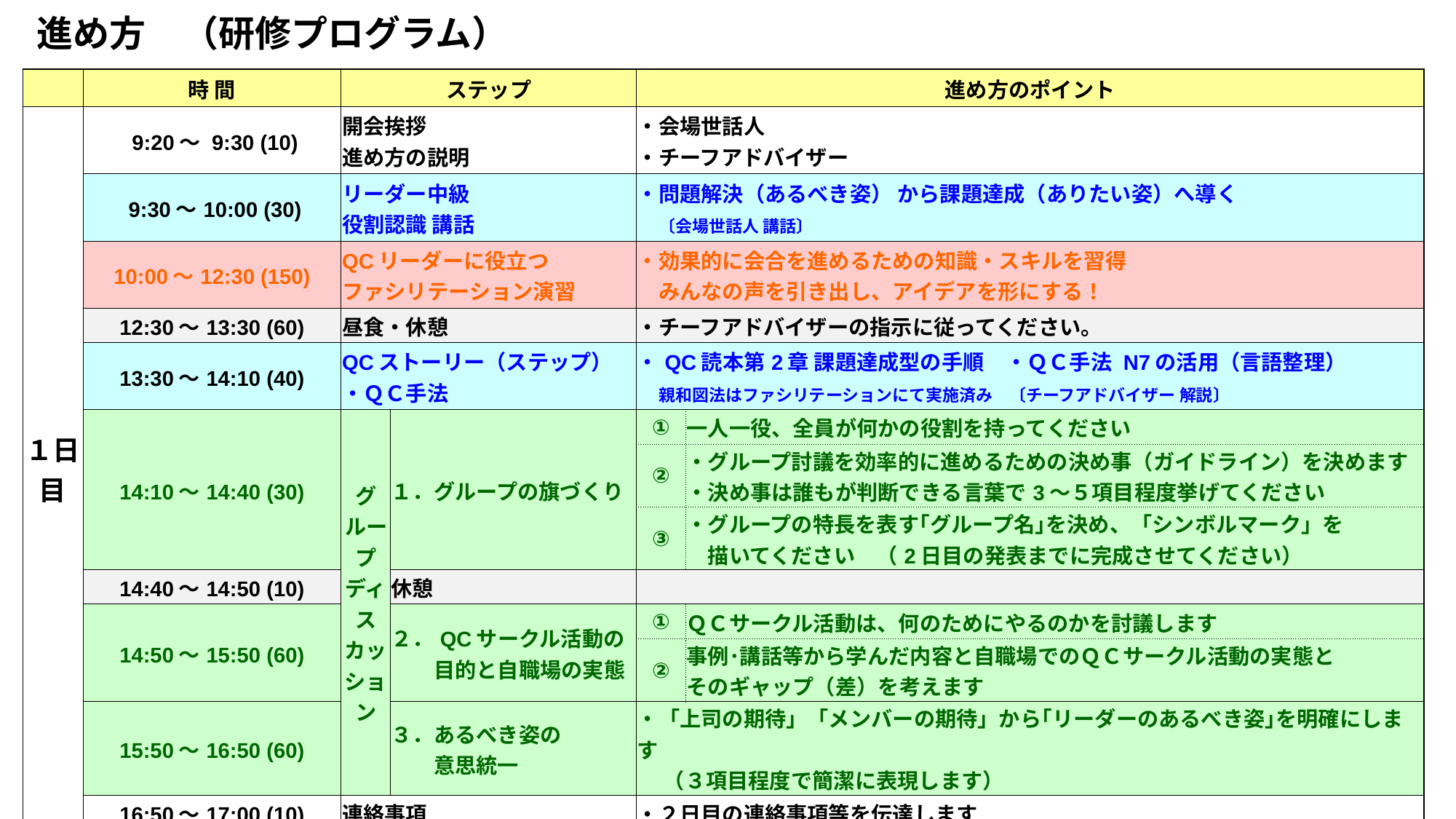

進め方　（研修プログラム）
|  | 時 間 | ステップ |  | 進め方のポイント |  |
| --- | --- | --- | --- | --- | --- |
| １日目 | 9:20～ 9:30 (10) | 開会挨拶 進め方の説明 |  | ・会場世話人 ・チーフアドバイザー |  |
|  | 9:30～10:00 (30) | リーダー中級 役割認識 講話 |  | ・問題解決（あるべき姿） から課題達成（ありたい姿）へ導く 　〔会場世話人 講話〕 |  |
|  | 10:00～12:30 (150) | QCリーダーに役立つ ファシリテーション演習 |  | ・効果的に会合を進めるための知識・スキルを習得 　みんなの声を引き出し、アイデアを形にする！ |  |
|  | 12:30～13:30 (60) | 昼食・休憩 |  | ・チーフアドバイザーの指示に従ってください。 |  |
|  | 13:30～14:10 (40) | QCストーリー（ステップ） ・ＱＣ手法 |  | ・QC読本第2章 課題達成型の手順　・ＱＣ手法 N7の活用（言語整理） 　親和図法はファシリテーションにて実施済み　〔チーフアドバイザー 解説〕 |  |
|  | 14:10～14:40 (30) | グループ ディスカッション | １．グループの旗づくり | ① | 一人一役、全員が何かの役割を持ってください |
|  |  |  |  | ② | ・グループ討議を効率的に進めるための決め事（ガイドライン）を決めます ・決め事は誰もが判断できる言葉で3～５項目程度挙げてください |
|  |  |  |  | ③ | ・グループの特長を表す｢グループ名｣を決め、「シンボルマーク」を 　描いてください　（2日目の発表までに完成させてください） |
|  | 14:40～14:50 (10) |  | 休憩 |  |  |
|  | 14:50～15:50 (60) |  | ２．QCサークル活動の 　　目的と自職場の実態 | ① | ＱＣサークル活動は、何のためにやるのかを討議します |
|  |  |  |  | ② | 事例･講話等から学んだ内容と自職場でのＱＣサークル活動の実態と そのギャップ（差）を考えます |
|  | 15:50～16:50 (60) |  | ３．あるべき姿の 　　意思統一 | ・「上司の期待」「メンバーの期待」から｢リーダーのあるべき姿｣を明確にします 　 （３項目程度で簡潔に表現します） |  |
|  | 16:50～17:00 (10) | 連絡事項 |  | ・２日目の連絡事項等を伝達します |  |